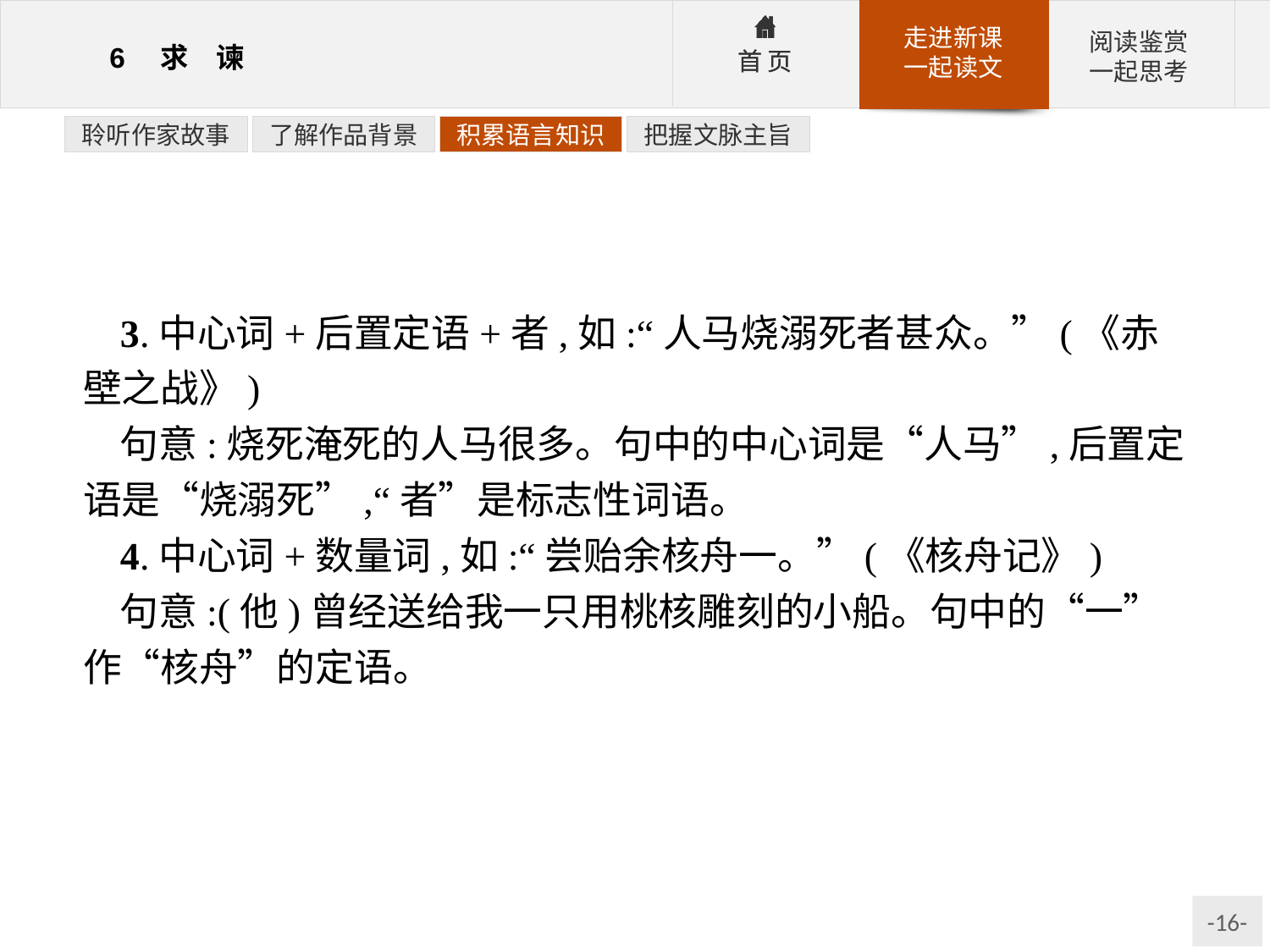

聆听作家故事
了解作品背景
积累语言知识
把握文脉主旨
3.中心词+后置定语+者,如:“人马烧溺死者甚众。”(《赤壁之战》)
句意:烧死淹死的人马很多。句中的中心词是“人马”,后置定语是“烧溺死”,“者”是标志性词语。
4.中心词+数量词,如:“尝贻余核舟一。”(《核舟记》)
句意:(他)曾经送给我一只用桃核雕刻的小船。句中的“一”作“核舟”的定语。